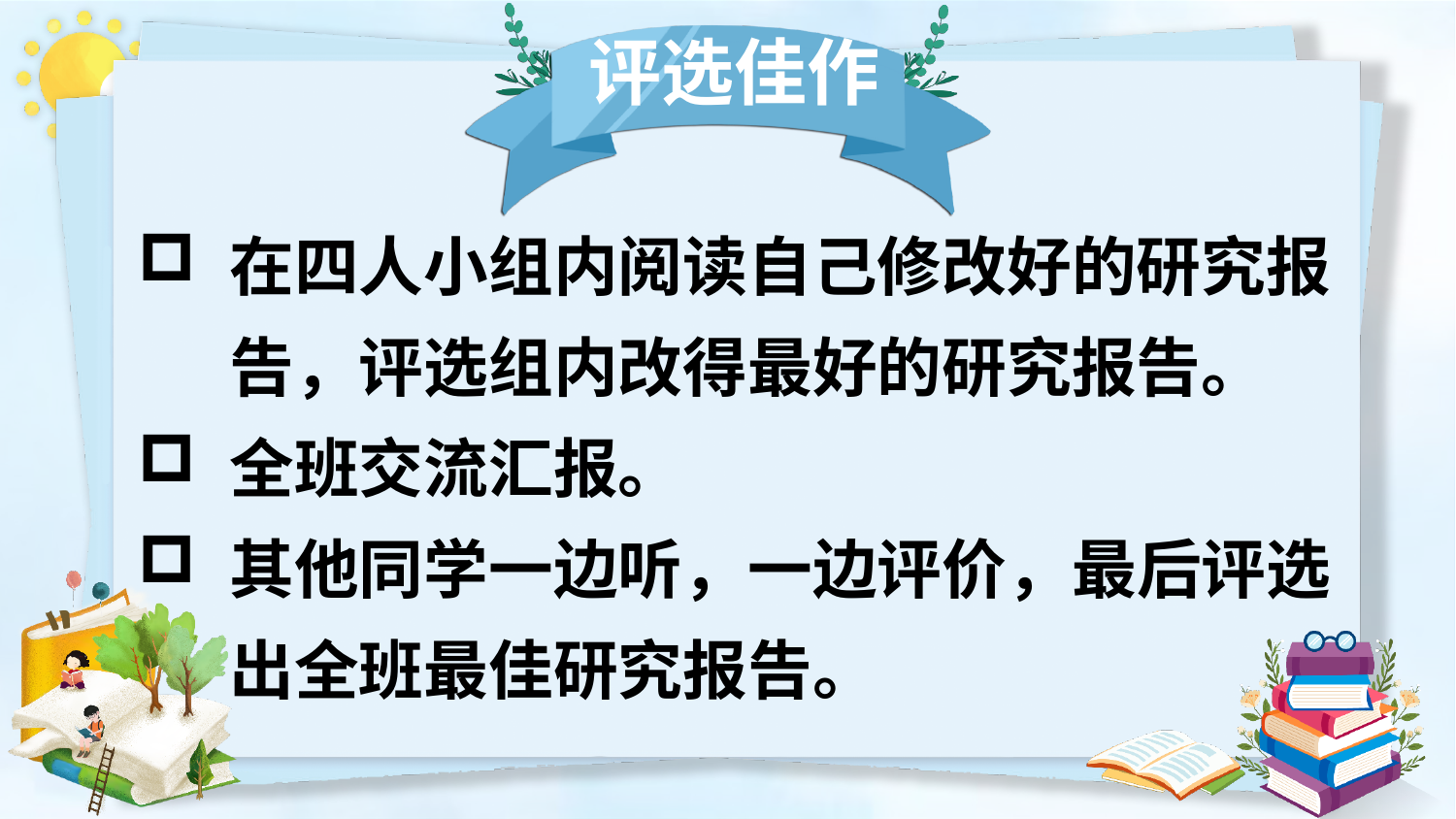

评选佳作
在四人小组内阅读自己修改好的研究报告，评选组内改得最好的研究报告。
全班交流汇报。
其他同学一边听，一边评价，最后评选出全班最佳研究报告。